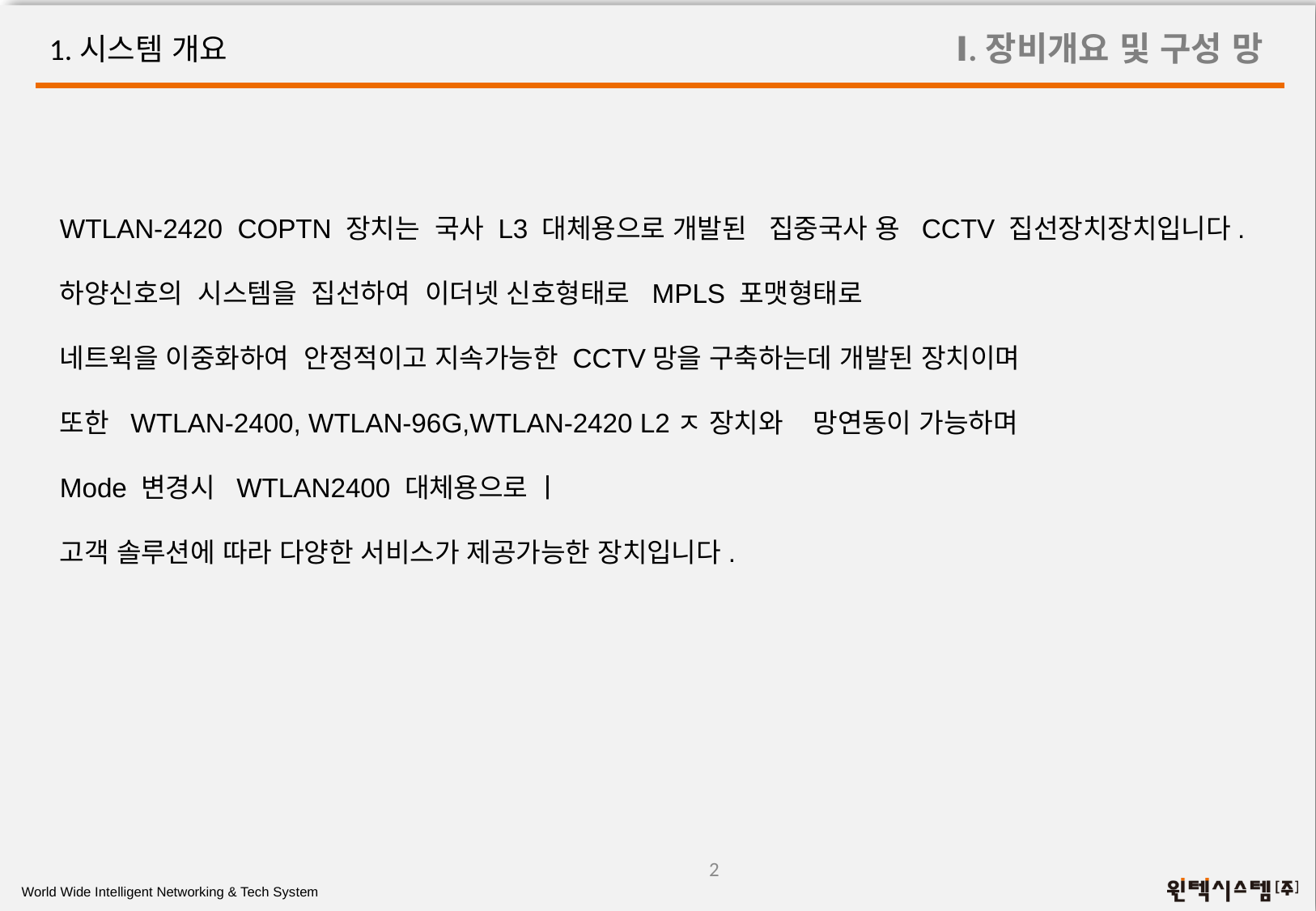

Ⅰ.장비개요 및 구성 망
1.시스템 개요
WTLAN-2420  COPTN 장치는  국사 L3 대체용으로 개발된   집중국사 용  CCTV 집선장치장치입니다.

하양신호의  시스템을  집선하여  이더넷 신호형태로  MPLS 포맷형태로

네트윅을 이중화하여  안정적이고 지속가능한 CCTV망을 구축하는데 개발된 장치이며

또한  WTLAN-2400, WTLAN-96G,WTLAN-2420 L2ㅈ 장치와    망연동이 가능하며

Mode 변경시  WTLAN2400 대체용으로 ㅣ

고객 솔루션에 따라 다양한 서비스가 제공가능한 장치입니다.

2